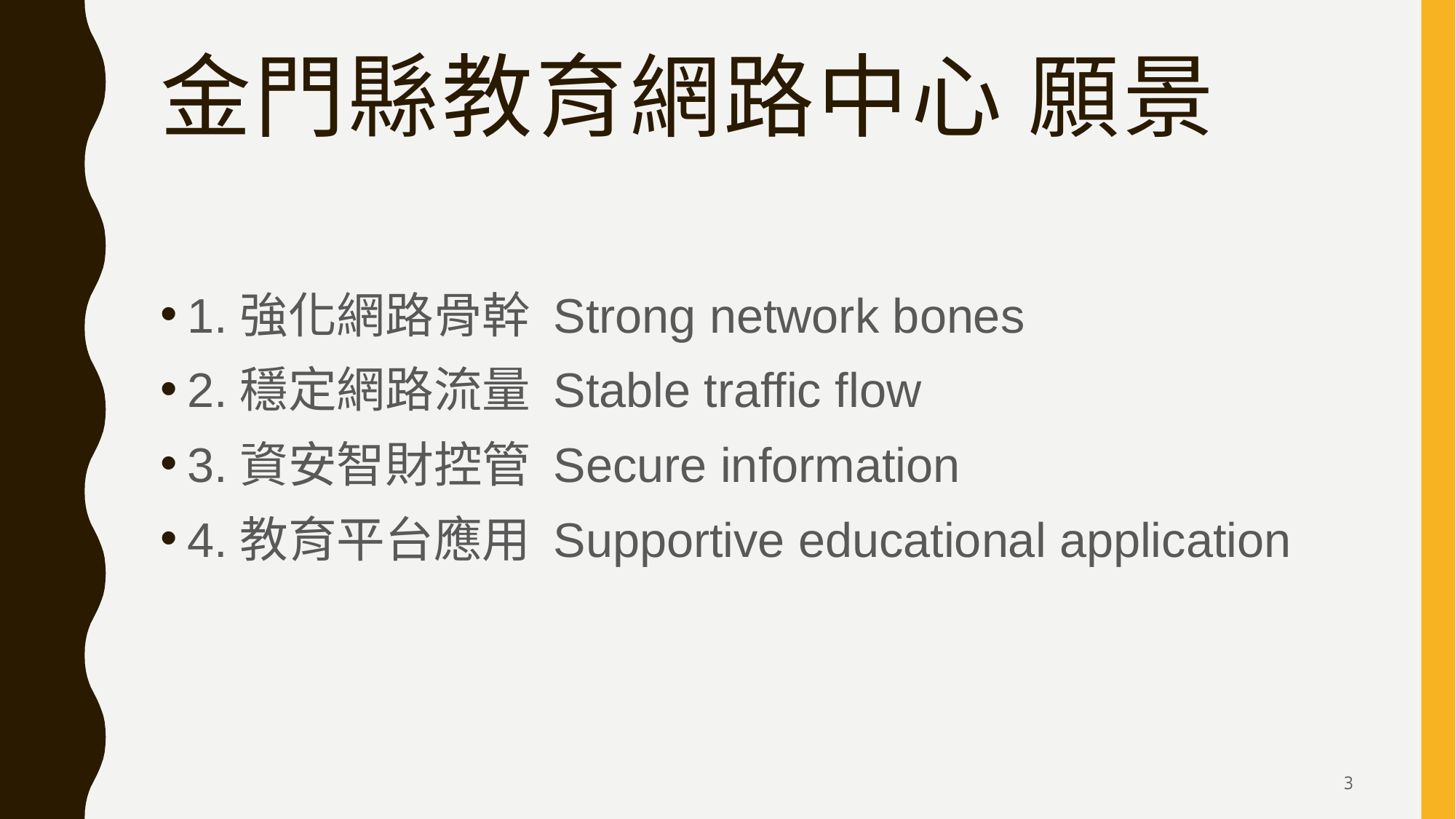

# 金門縣教育網路中心 願景
1.強化網路骨幹 Strong network bones
2.穩定網路流量 Stable traffic flow
3.資安智財控管 Secure information
4.教育平台應用 Supportive educational application
3